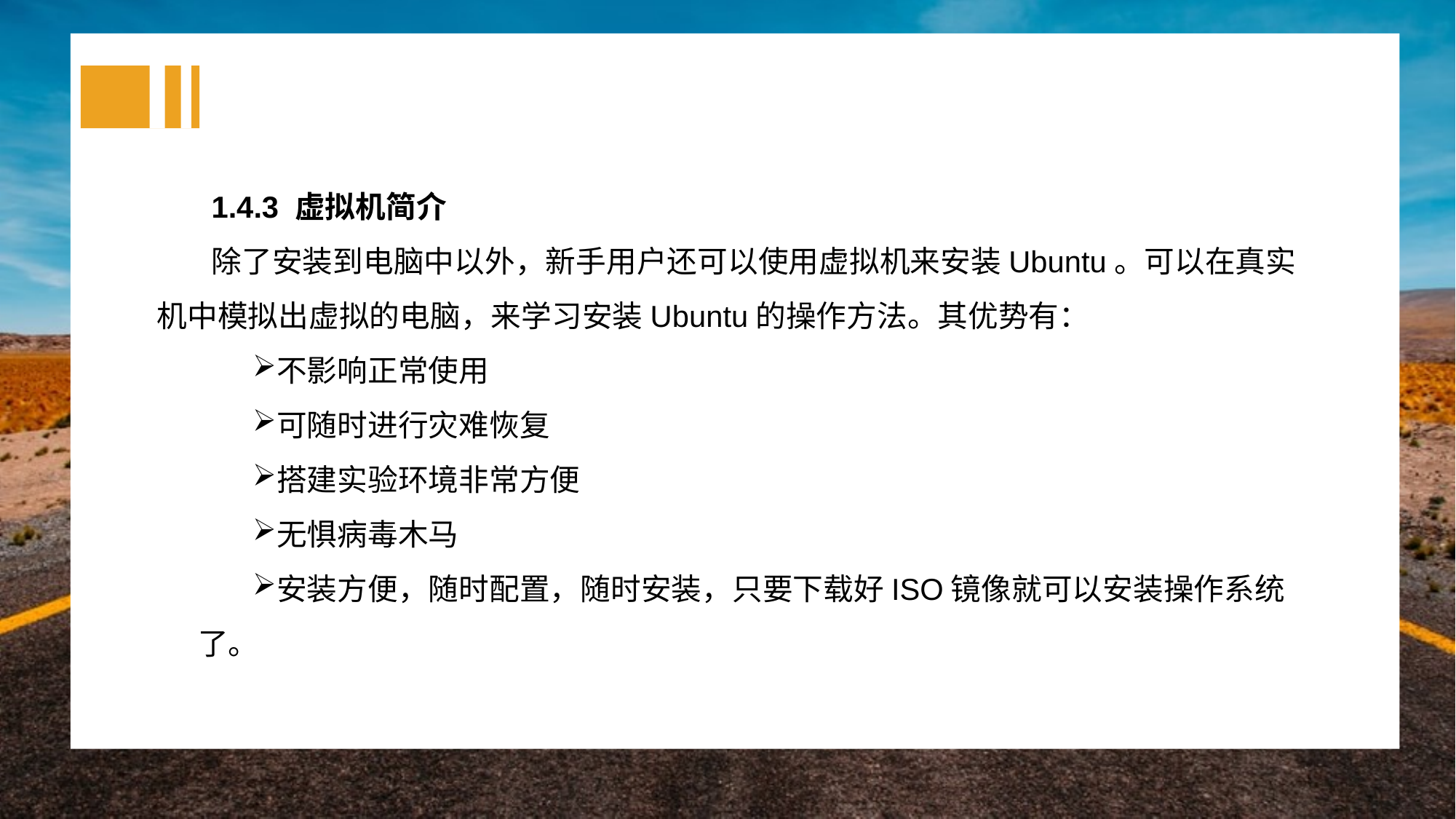

1.4.3 虚拟机简介
除了安装到电脑中以外，新手用户还可以使用虚拟机来安装Ubuntu。可以在真实机中模拟出虚拟的电脑，来学习安装Ubuntu的操作方法。其优势有：
不影响正常使用
可随时进行灾难恢复
搭建实验环境非常方便
无惧病毒木马
安装方便，随时配置，随时安装，只要下载好ISO镜像就可以安装操作系统了。